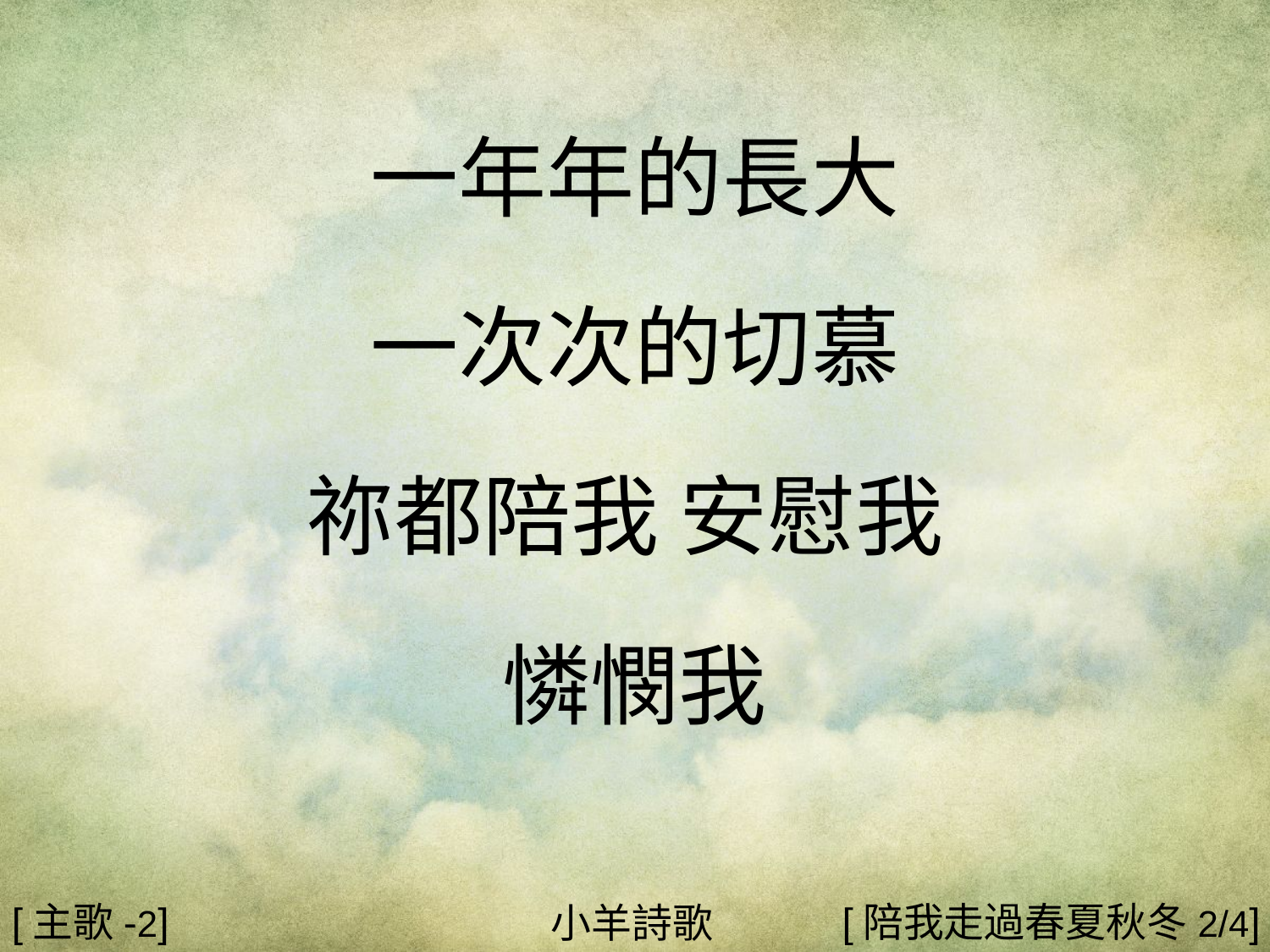

一年年的長大

一次次的切慕

祢都陪我 安慰我

憐憫我
#

[主歌-2]
[陪我走過春夏秋冬2/4]
小羊詩歌